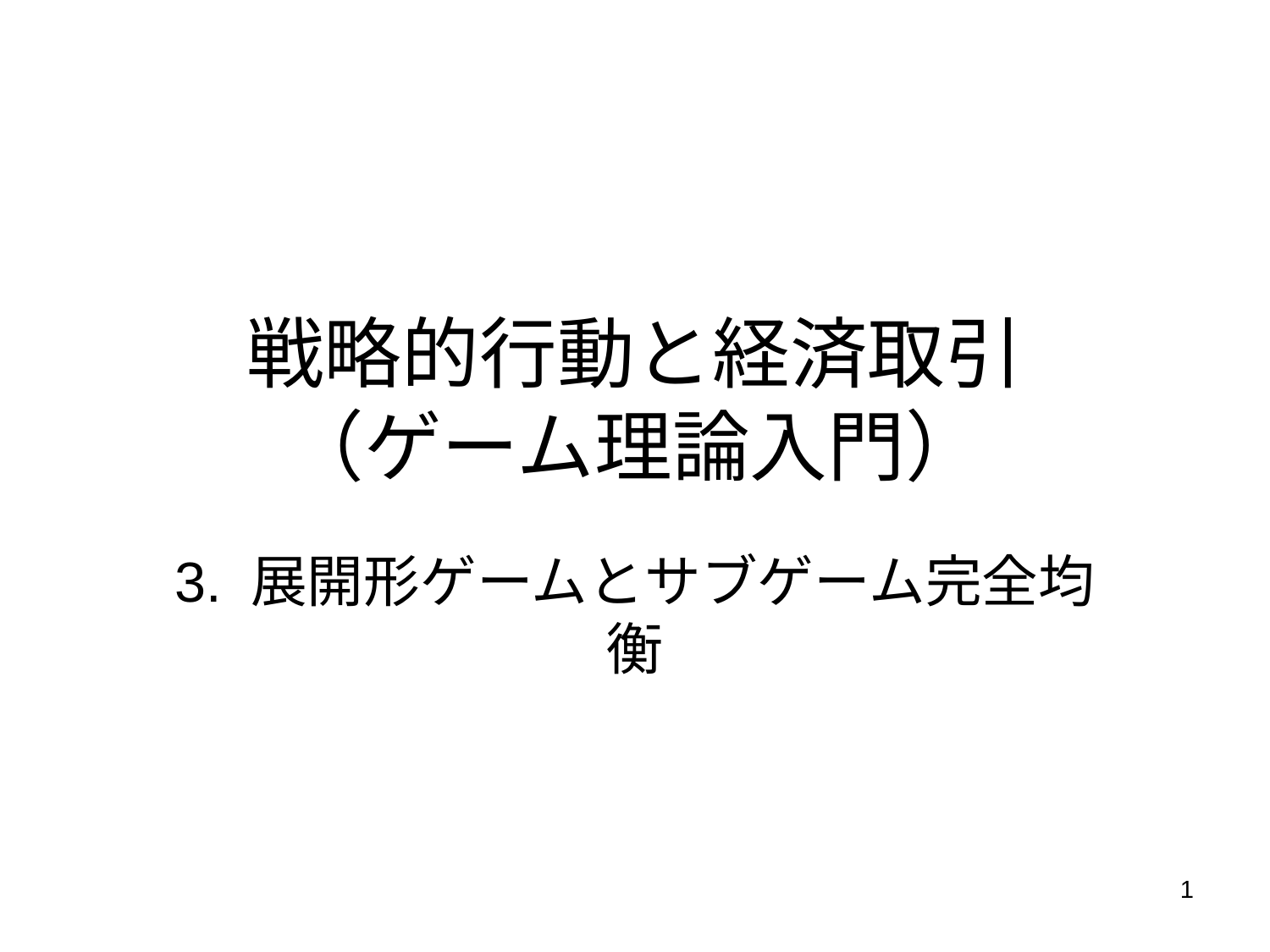

戦略的行動と経済取引
（ゲーム理論入門）
3. 展開形ゲームとサブゲーム完全均衡
1